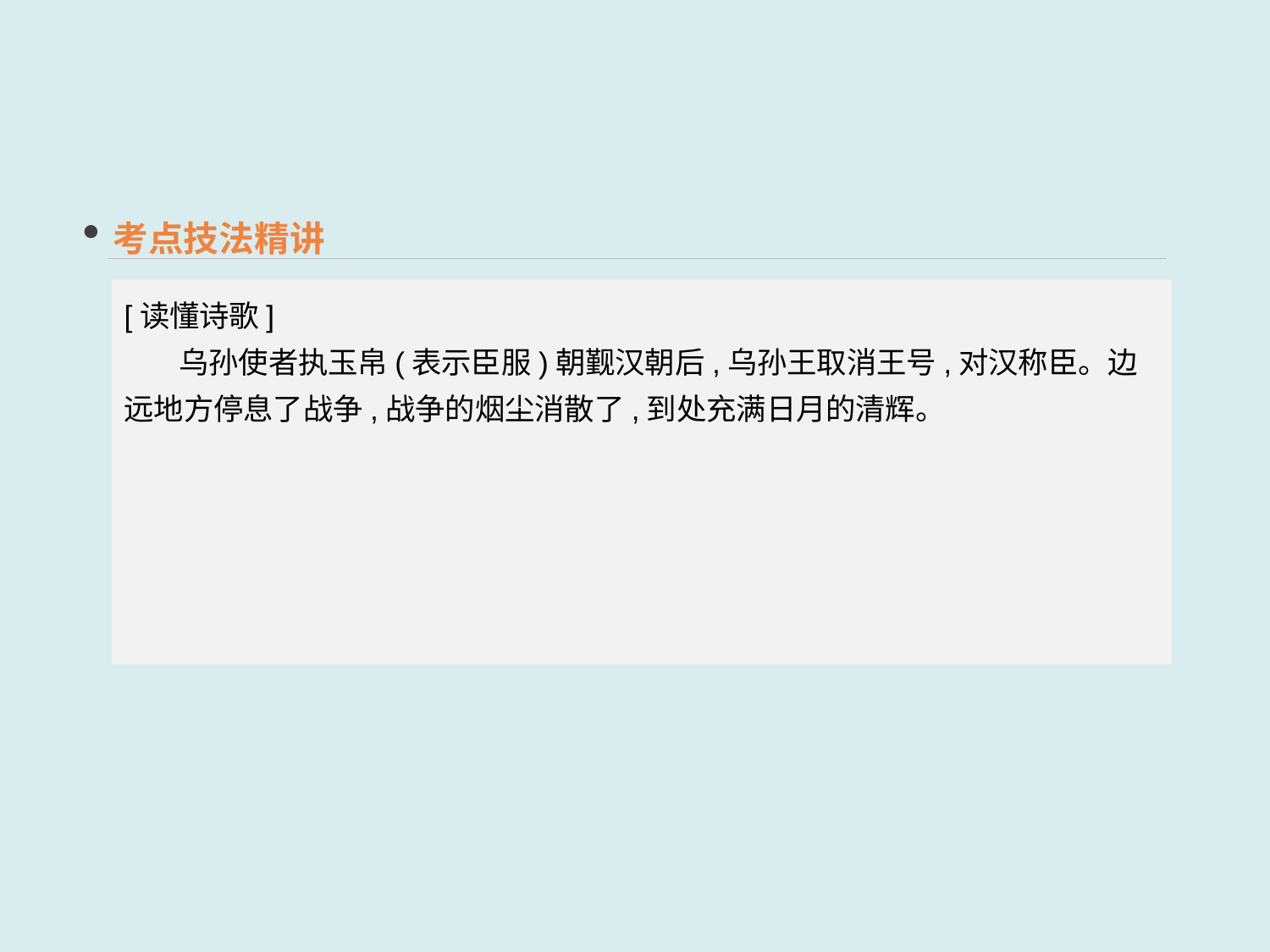

考点技法精讲

[读懂诗歌]
       乌孙使者执玉帛(表示臣服)朝觐汉朝后,乌孙王取消王号,对汉称臣。边远地方停息了战争,战争的烟尘消散了,到处充满日月的清辉。